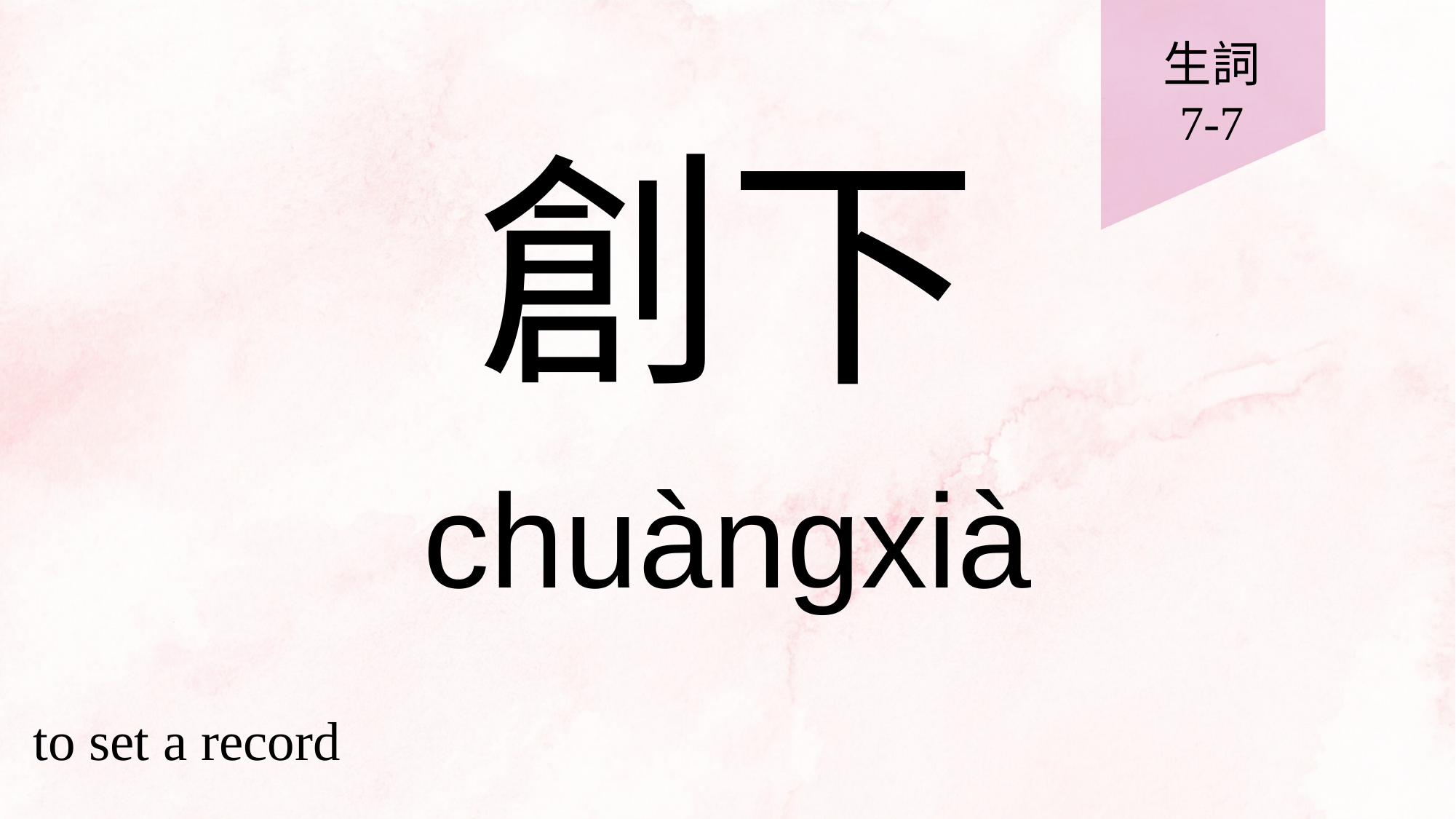

生詞
7-7
# 創下
chuàngxià
to set a record